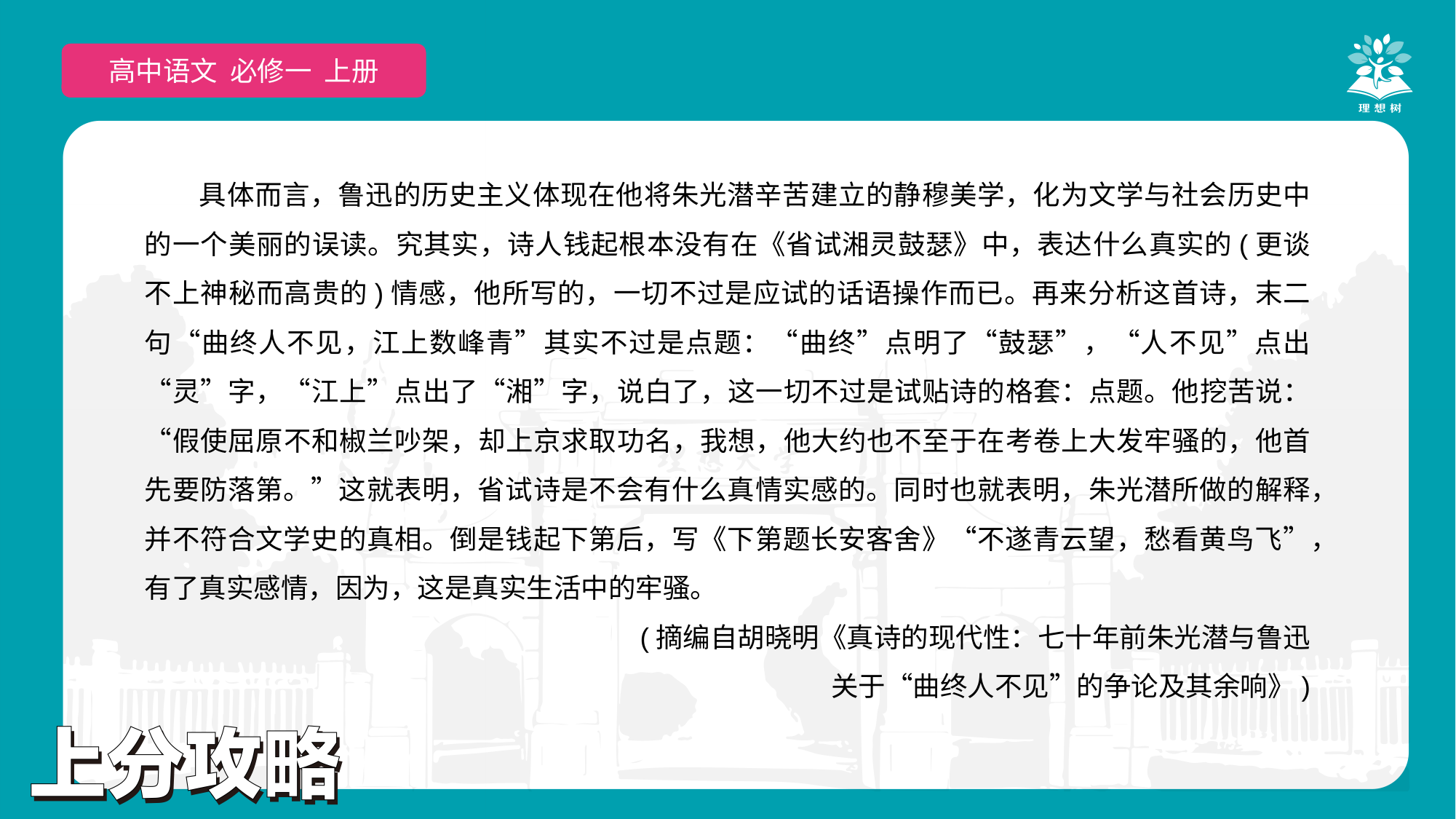

高中语文  选择性必修上
高中语文  必修一  上册
具体而言，鲁迅的历史主义体现在他将朱光潜辛苦建立的静穆美学，化为文学与社会历史中的一个美丽的误读。究其实，诗人钱起根本没有在《省试湘灵鼓瑟》中，表达什么真实的(更谈不上神秘而高贵的)情感，他所写的，一切不过是应试的话语操作而已。再来分析这首诗，末二句“曲终人不见，江上数峰青”其实不过是点题：“曲终”点明了“鼓瑟”，“人不见”点出“灵”字，“江上”点出了“湘”字，说白了，这一切不过是试贴诗的格套：点题。他挖苦说：“假使屈原不和椒兰吵架，却上京求取功名，我想，他大约也不至于在考卷上大发牢骚的，他首先要防落第。”这就表明，省试诗是不会有什么真情实感的。同时也就表明，朱光潜所做的解释，并不符合文学史的真相。倒是钱起下第后，写《下第题长安客舍》“不遂青云望，愁看黄鸟飞”，有了真实感情，因为，这是真实生活中的牢骚。
(摘编自胡晓明《真诗的现代性：七十年前朱光潜与鲁迅
关于“曲终人不见”的争论及其余响》)